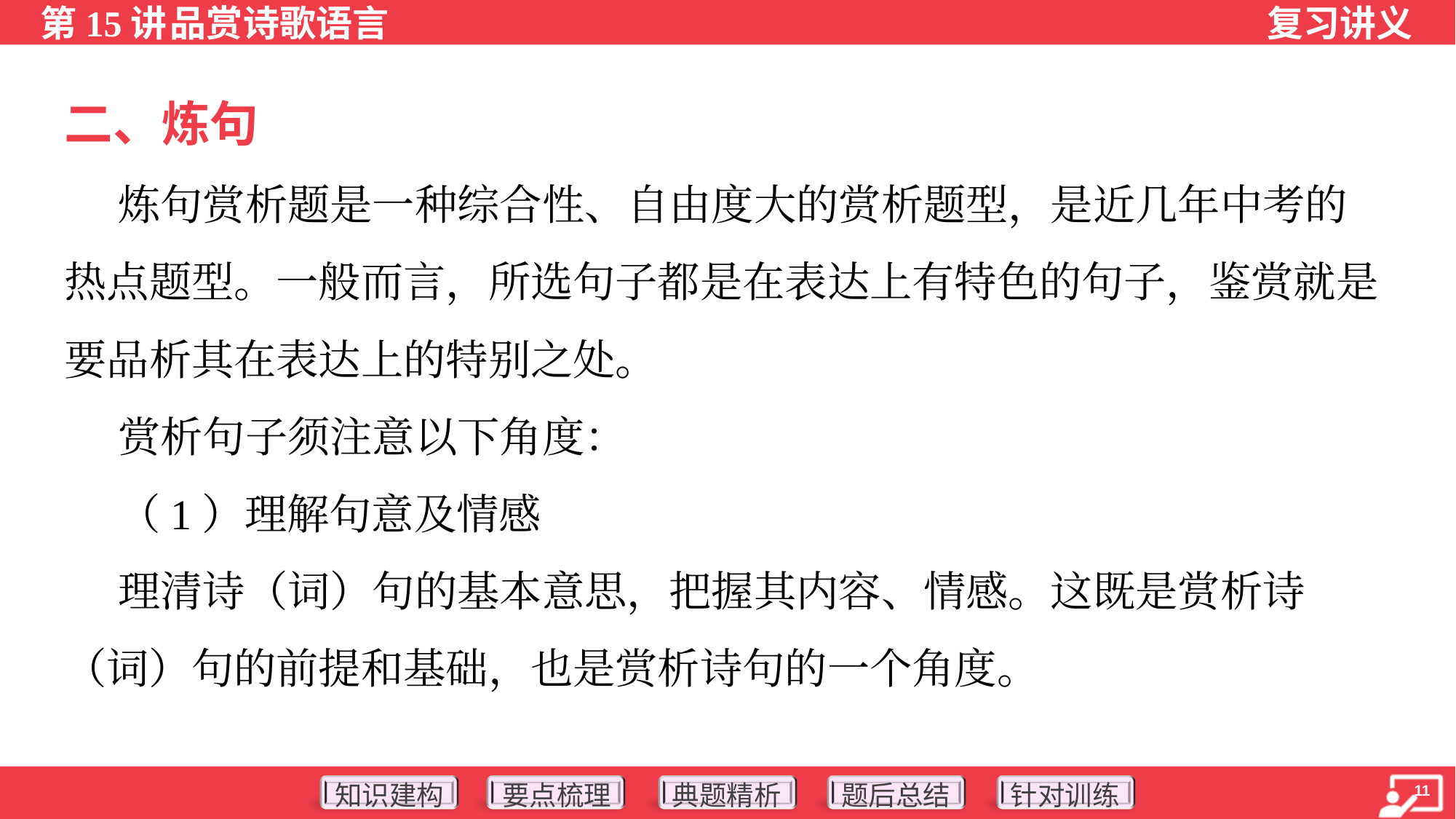

二、炼句
    炼句赏析题是一种综合性、自由度大的赏析题型，是近几年中考的
热点题型。一般而言，所选句子都是在表达上有特色的句子，鉴赏就是
要品析其在表达上的特别之处。
    赏析句子须注意以下角度：
    （1）理解句意及情感
    理清诗（词）句的基本意思，把握其内容、情感。这既是赏析诗
（词）句的前提和基础，也是赏析诗句的一个角度。